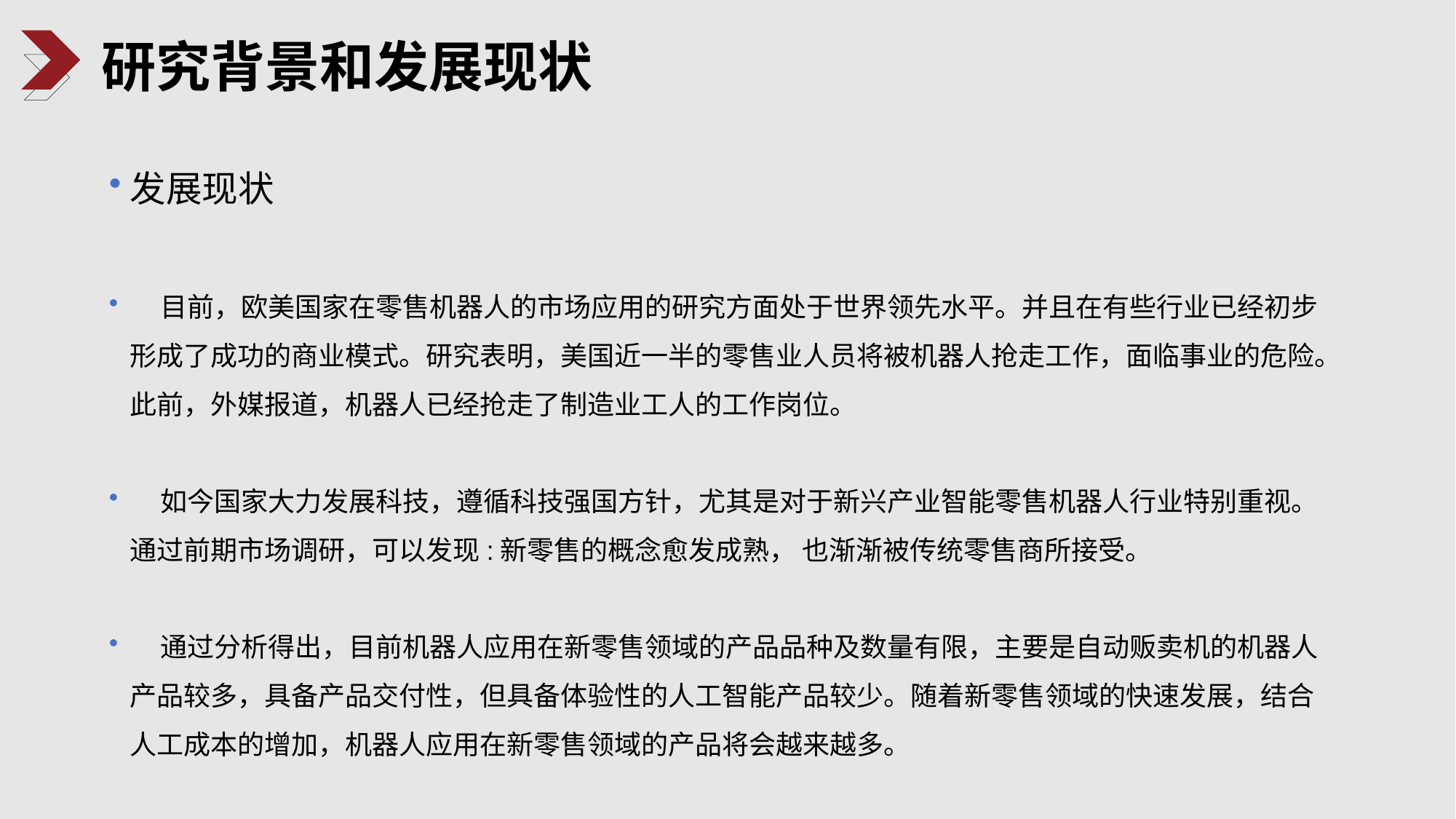

研究背景和发展现状

发展现状

    目前，欧美国家在零售机器人的市场应用的研究方面处于世界领先水平。并且在有些行业已经初步形成了成功的商业模式。研究表明，美国近一半的零售业人员将被机器人抢走工作，面临事业的危险。此前，外媒报道，机器人已经抢走了制造业工人的工作岗位。

    如今国家大力发展科技，遵循科技强国方针，尤其是对于新兴产业智能零售机器人行业特别重视。通过前期市场调研，可以发现:新零售的概念愈发成熟， 也渐渐被传统零售商所接受。

    通过分析得出，目前机器人应用在新零售领域的产品品种及数量有限，主要是自动贩卖机的机器人产品较多，具备产品交付性，但具备体验性的人工智能产品较少。随着新零售领域的快速发展，结合人工成本的增加，机器人应用在新零售领域的产品将会越来越多。